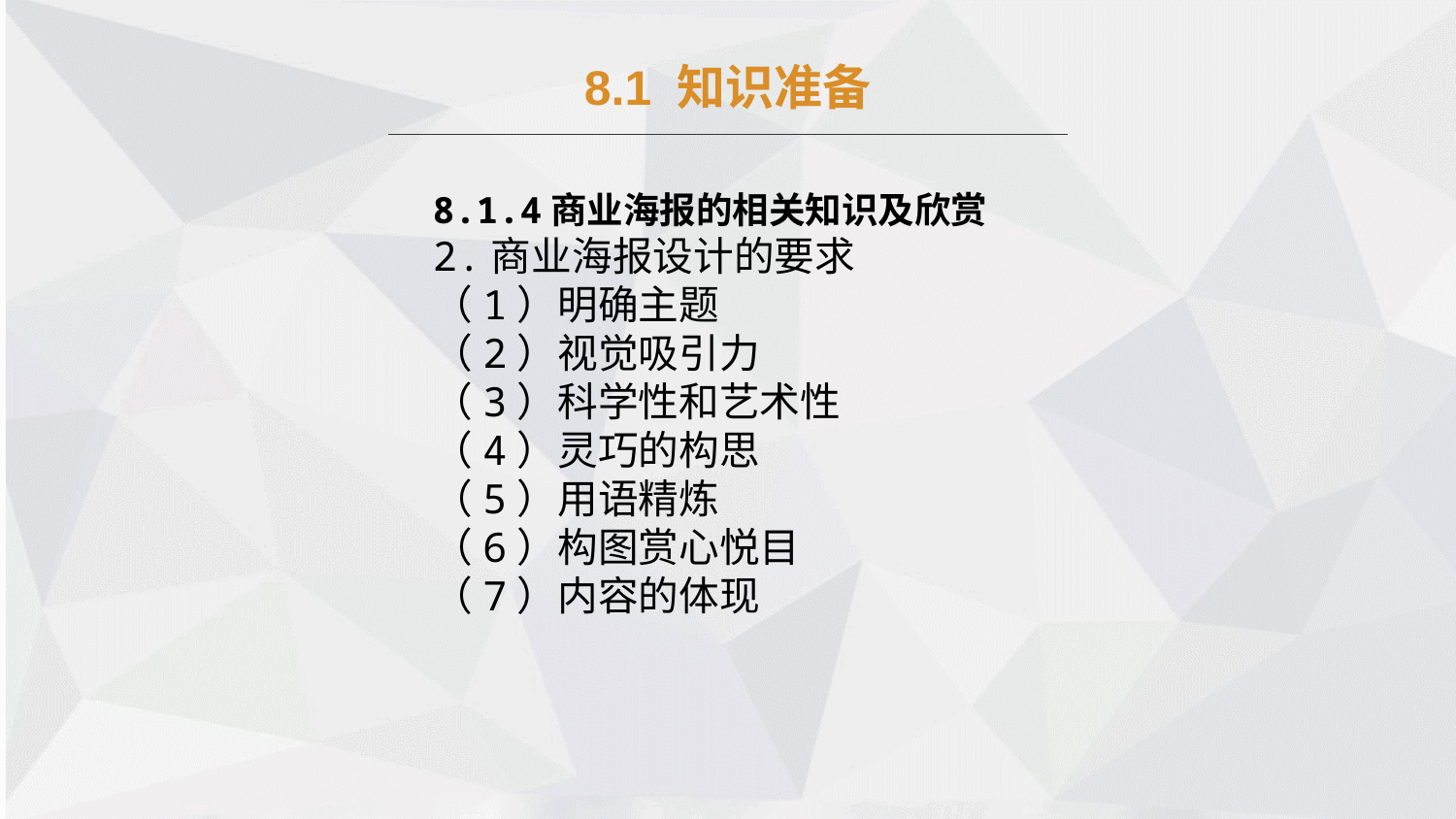

8.1 知识准备
8.1.4商业海报的相关知识及欣赏
2.商业海报设计的要求
（1）明确主题
（2）视觉吸引力
（3）科学性和艺术性
（4）灵巧的构思
（5）用语精炼
（6）构图赏心悦目
（7）内容的体现